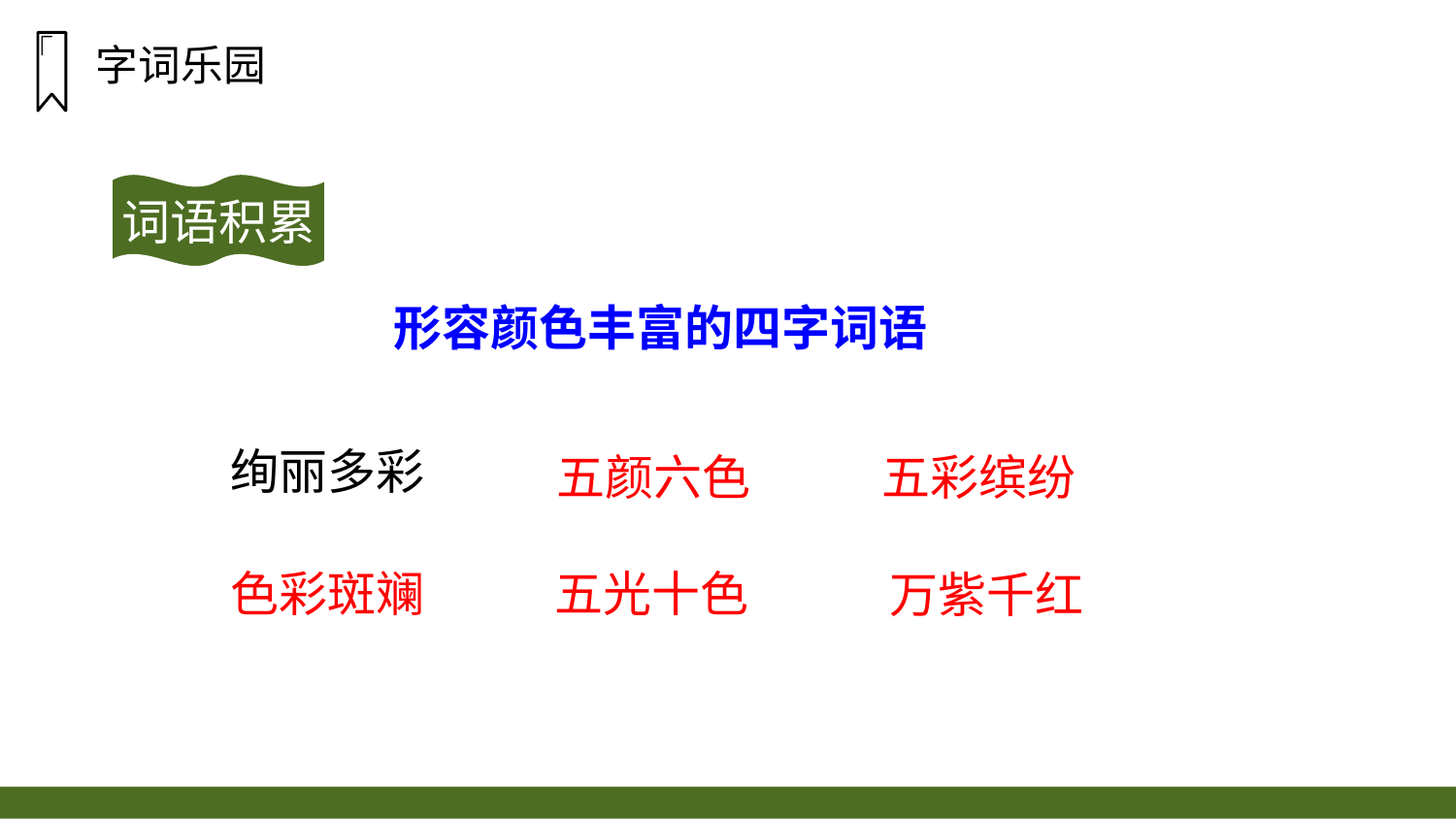

字词乐园
词语积累
形容颜色丰富的四字词语
绚丽多彩
五颜六色
五彩缤纷
色彩斑斓
五光十色
万紫千红